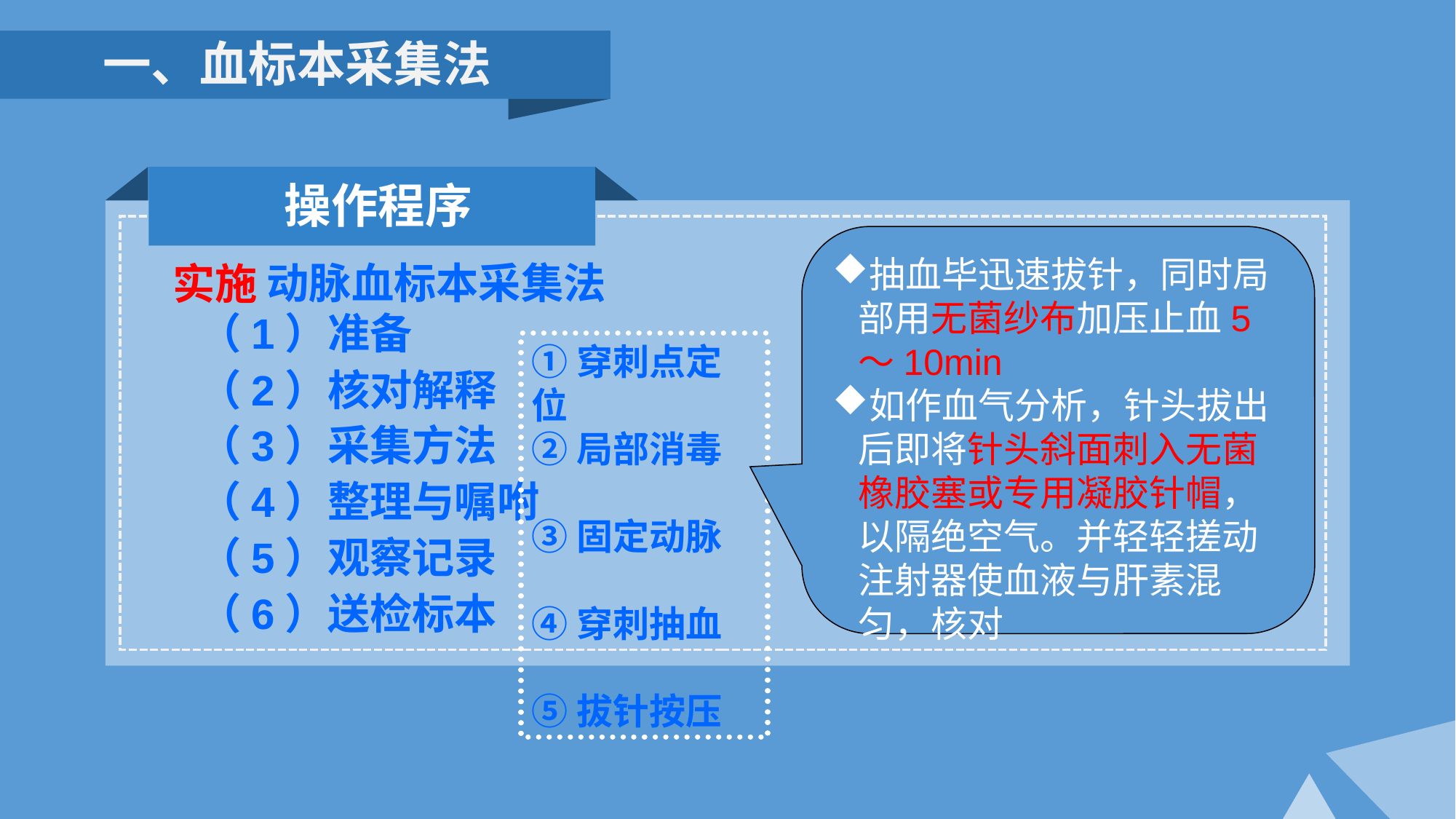

一、血标本采集法

操作程序

抽血毕迅速拔针，同时局部用无菌纱布加压止血5～10min
如作血气分析，针头拔出后即将针头斜面刺入无菌橡胶塞或专用凝胶针帽，以隔绝空气。并轻轻搓动注射器使血液与肝素混匀，核对
      动脉血标本采集法
（1）准备
（2）核对解释
（3）采集方法
（4）整理与嘱咐
（5）观察记录
（6）送检标本

实施
①穿刺点定位
②局部消毒
③固定动脉
④穿刺抽血
⑤拔针按压